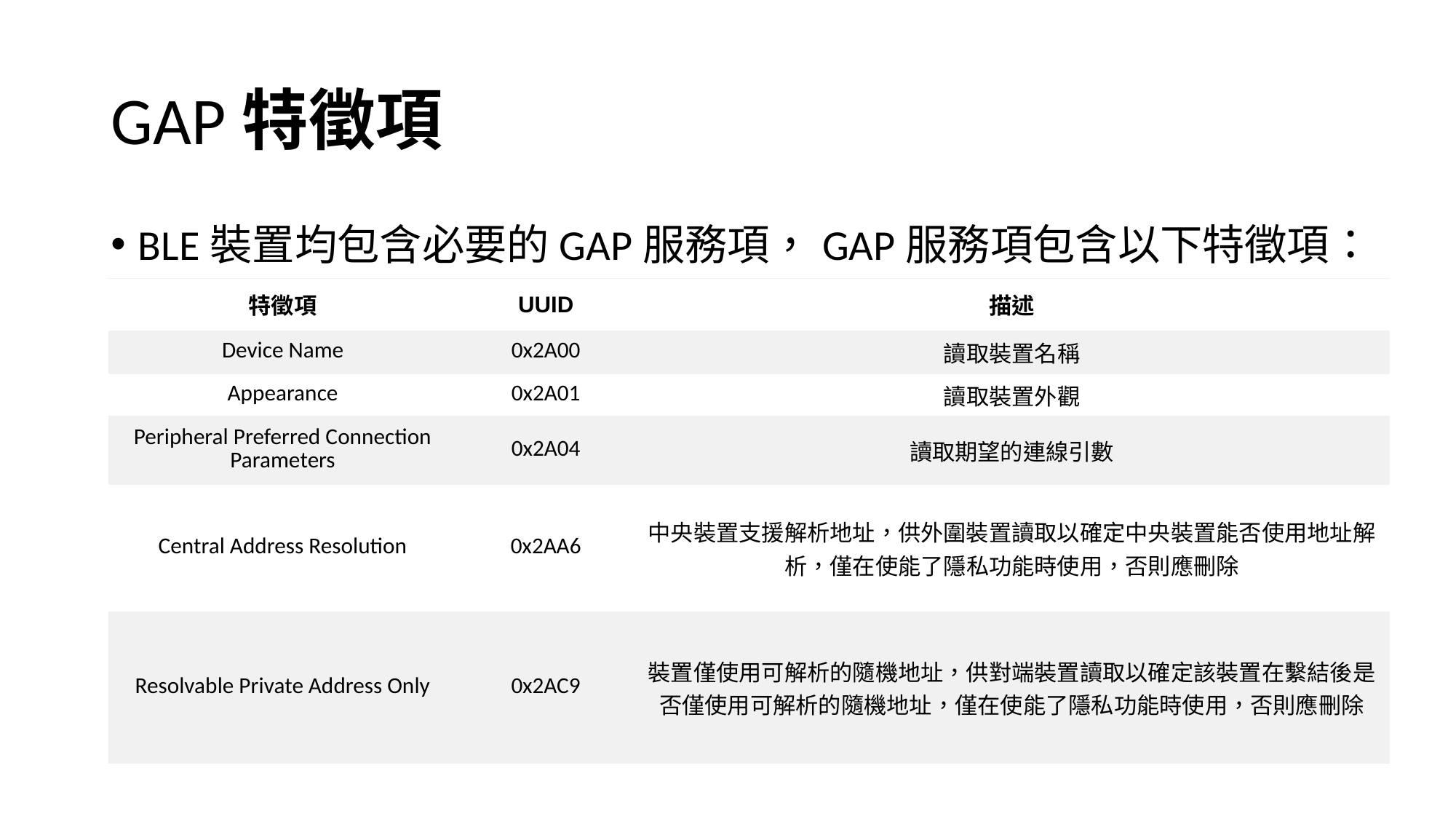

# GAP特徵項
BLE裝置均包含必要的GAP服務項，GAP服務項包含以下特徵項：

| 特徵項 | UUID | 描述 |
| --- | --- | --- |
| Device Name | 0x2A00 | 讀取裝置名稱 |
| Appearance | 0x2A01 | 讀取裝置外觀 |
| Peripheral Preferred Connection Parameters | 0x2A04 | 讀取期望的連線引數 |
| Central Address Resolution | 0x2AA6 | 中央裝置支援解析地址，供外圍裝置讀取以確定中央裝置能否使用地址解析，僅在使能了隱私功能時使用，否則應刪除 |
| Resolvable Private Address Only | 0x2AC9 | 裝置僅使用可解析的隨機地址，供對端裝置讀取以確定該裝置在繫結後是否僅使用可解析的隨機地址，僅在使能了隱私功能時使用，否則應刪除 |